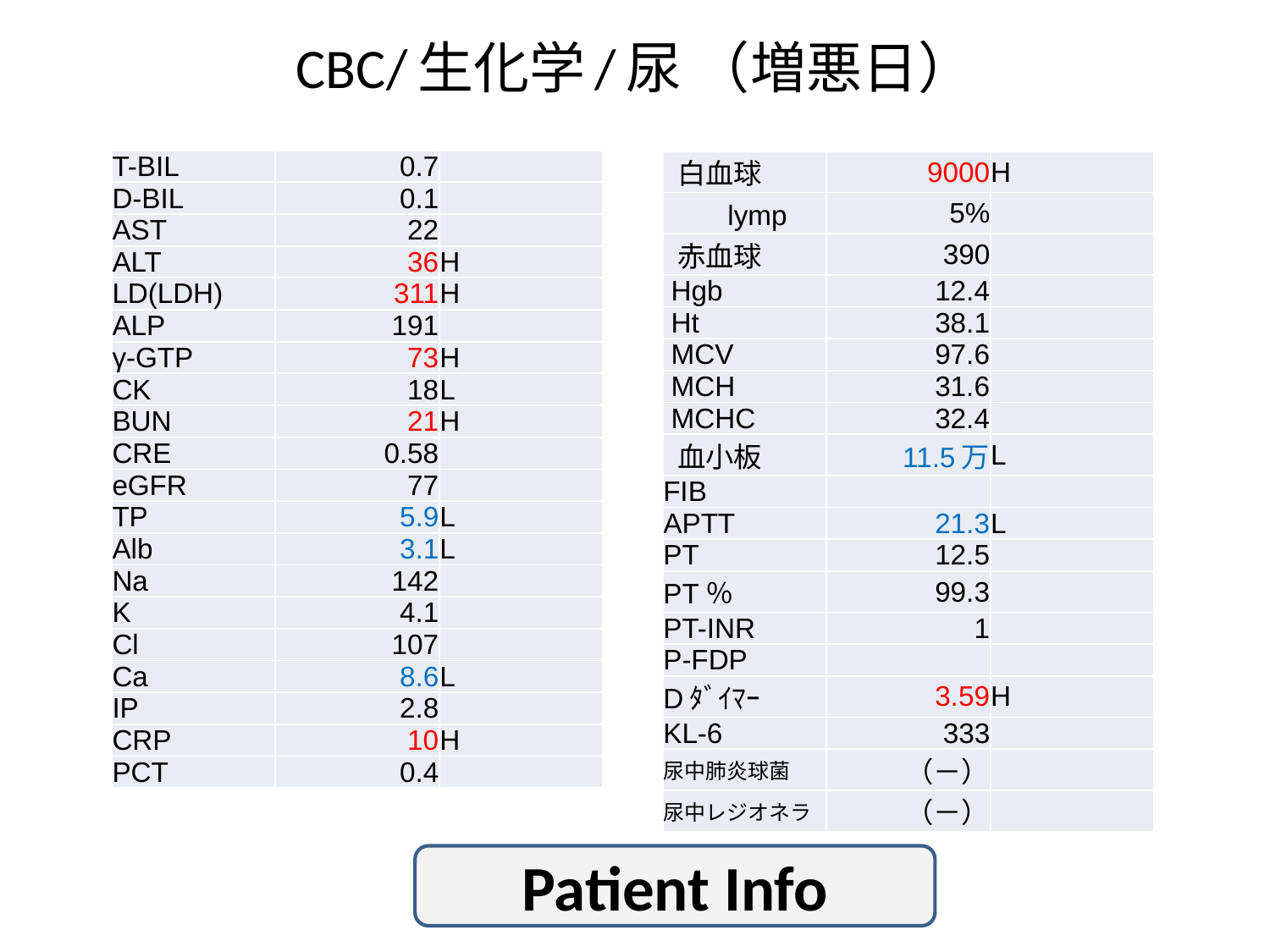

# CBC/生化学/尿 （増悪日）
| T-BIL | 0.7 |  |
| --- | --- | --- |
| D-BIL | 0.1 |  |
| AST | 22 |  |
| ALT | 36 | H |
| LD(LDH) | 311 | H |
| ALP | 191 |  |
| γ-GTP | 73 | H |
| CK | 18 | L |
| BUN | 21 | H |
| CRE | 0.58 |  |
| eGFR | 77 |  |
| TP | 5.9 | L |
| Alb | 3.1 | L |
| Na | 142 |  |
| K | 4.1 |  |
| Cl | 107 |  |
| Ca | 8.6 | L |
| IP | 2.8 |  |
| CRP | 10 | H |
| PCT | 0.4 |  |
| 白血球 | 9000 | H |
| --- | --- | --- |
| lymp | 5% |  |
| 赤血球 | 390 |  |
| Hgb | 12.4 |  |
| Ht | 38.1 |  |
| MCV | 97.6 |  |
| MCH | 31.6 |  |
| MCHC | 32.4 |  |
| 血小板 | 11.5万 | L |
| FIB |  |  |
| APTT | 21.3 | L |
| PT | 12.5 |  |
| PT％ | 99.3 |  |
| PT-INR | 1 |  |
| P-FDP |  |  |
| Dﾀﾞｲﾏｰ | 3.59 | H |
| KL-6 | 333 |  |
| 尿中肺炎球菌 | （－） |  |
| 尿中レジオネラ | （－） |  |
Patient Info